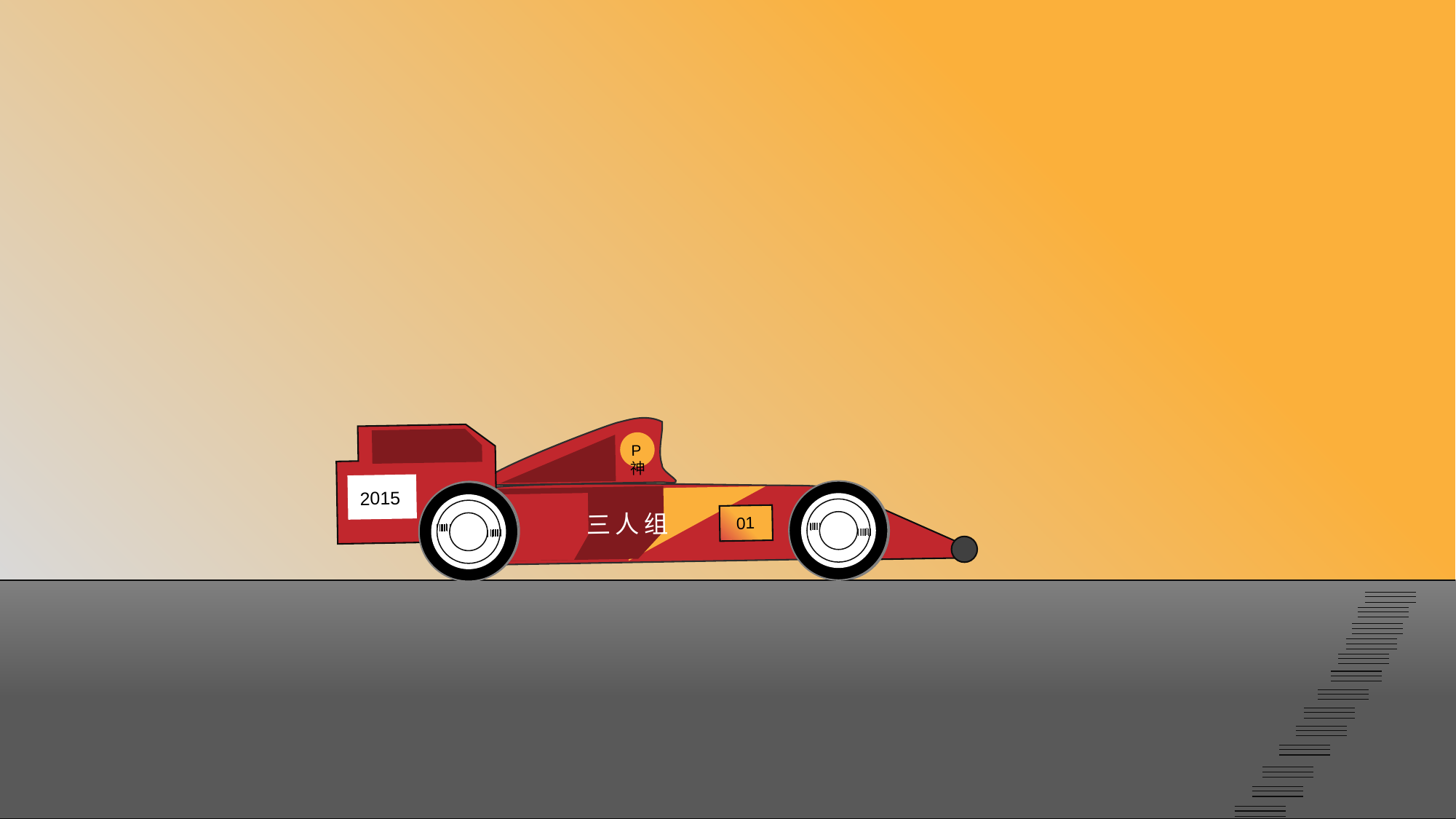

2015

P神

P神TXX

P神TXX

P神TXX

P神TXX

三人组

01